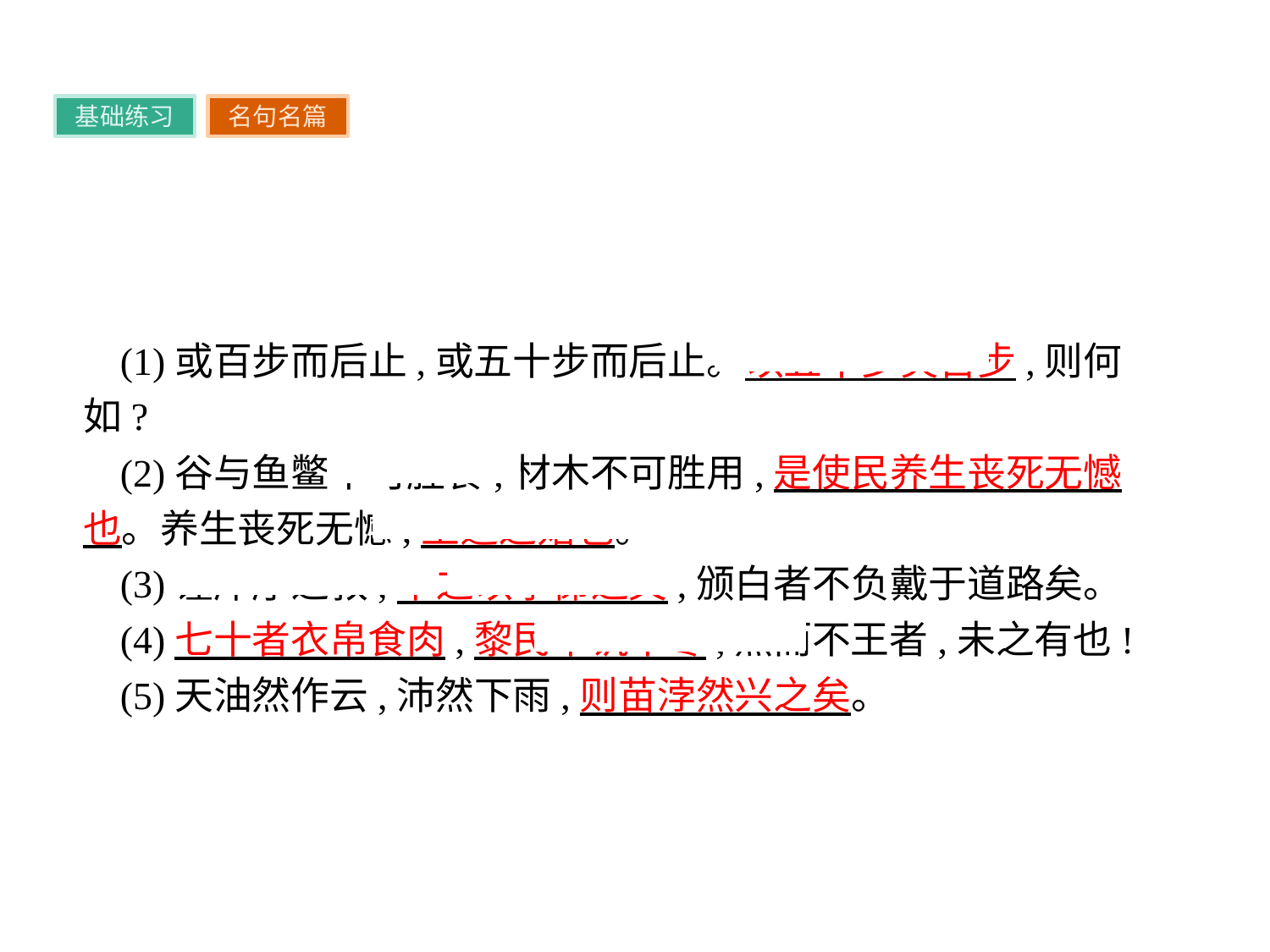

基础练习
名句名篇
(1)或百步而后止,或五十步而后止。以五十步笑百步,则何如?
(2)谷与鱼鳖不可胜食,材木不可胜用,是使民养生丧死无憾也。养生丧死无憾,王道之始也。
(3)谨庠序之教,申之以孝悌之义,颁白者不负戴于道路矣。
(4)七十者衣帛食肉,黎民不饥不寒,然而不王者,未之有也!
(5)天油然作云,沛然下雨,则苗浡然兴之矣。